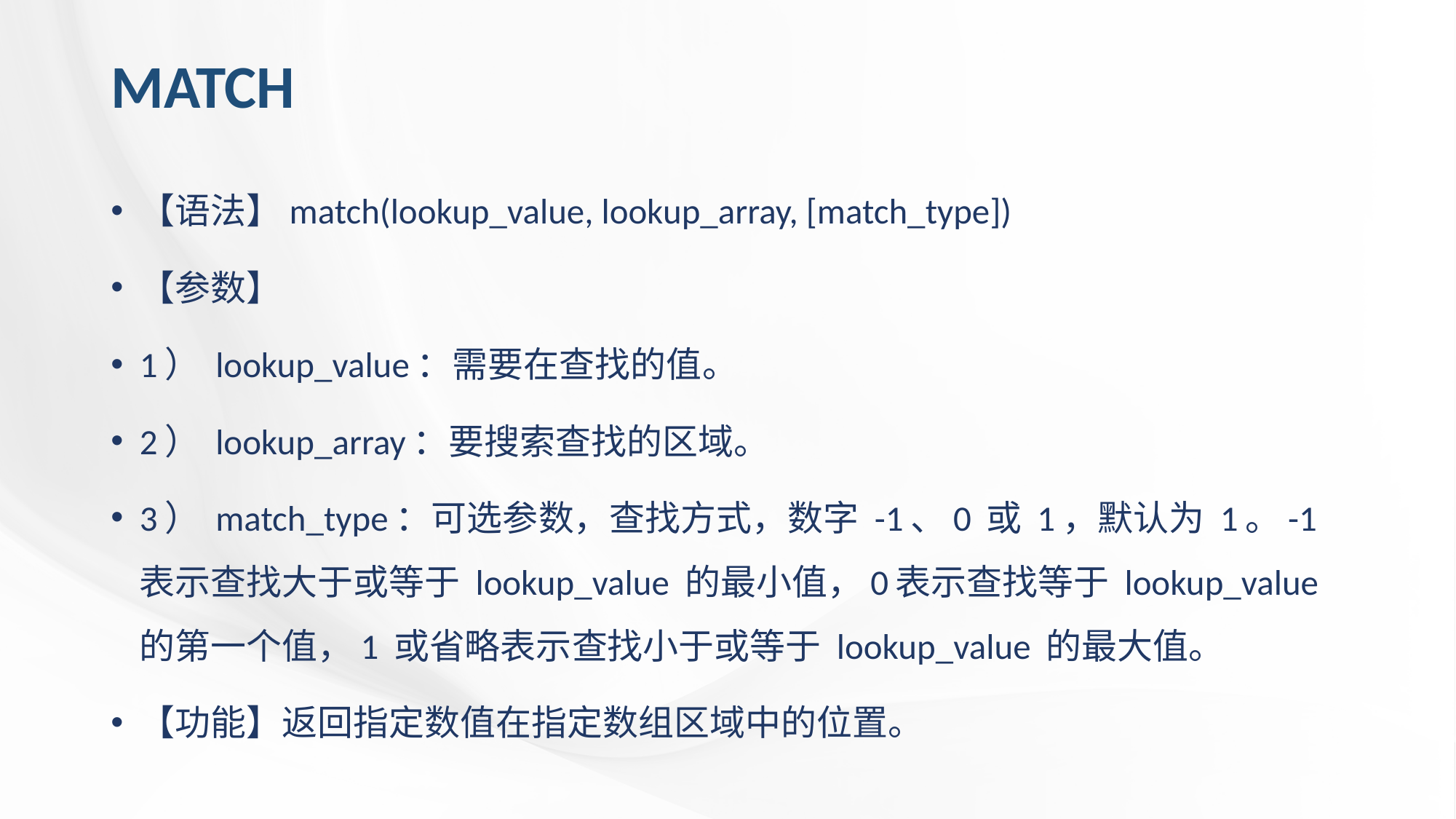

# MATCH
【语法】match(lookup_value, lookup_array, [match_type])
【参数】
1） lookup_value：需要在查找的值。
2） lookup_array：要搜索查找的区域。
3） match_type：可选参数，查找方式，数字 -1、0 或 1，默认为 1。-1表示查找大于或等于 lookup_value 的最小值，0表示查找等于 lookup_value 的第一个值，1 或省略表示查找小于或等于 lookup_value 的最大值。
【功能】返回指定数值在指定数组区域中的位置。